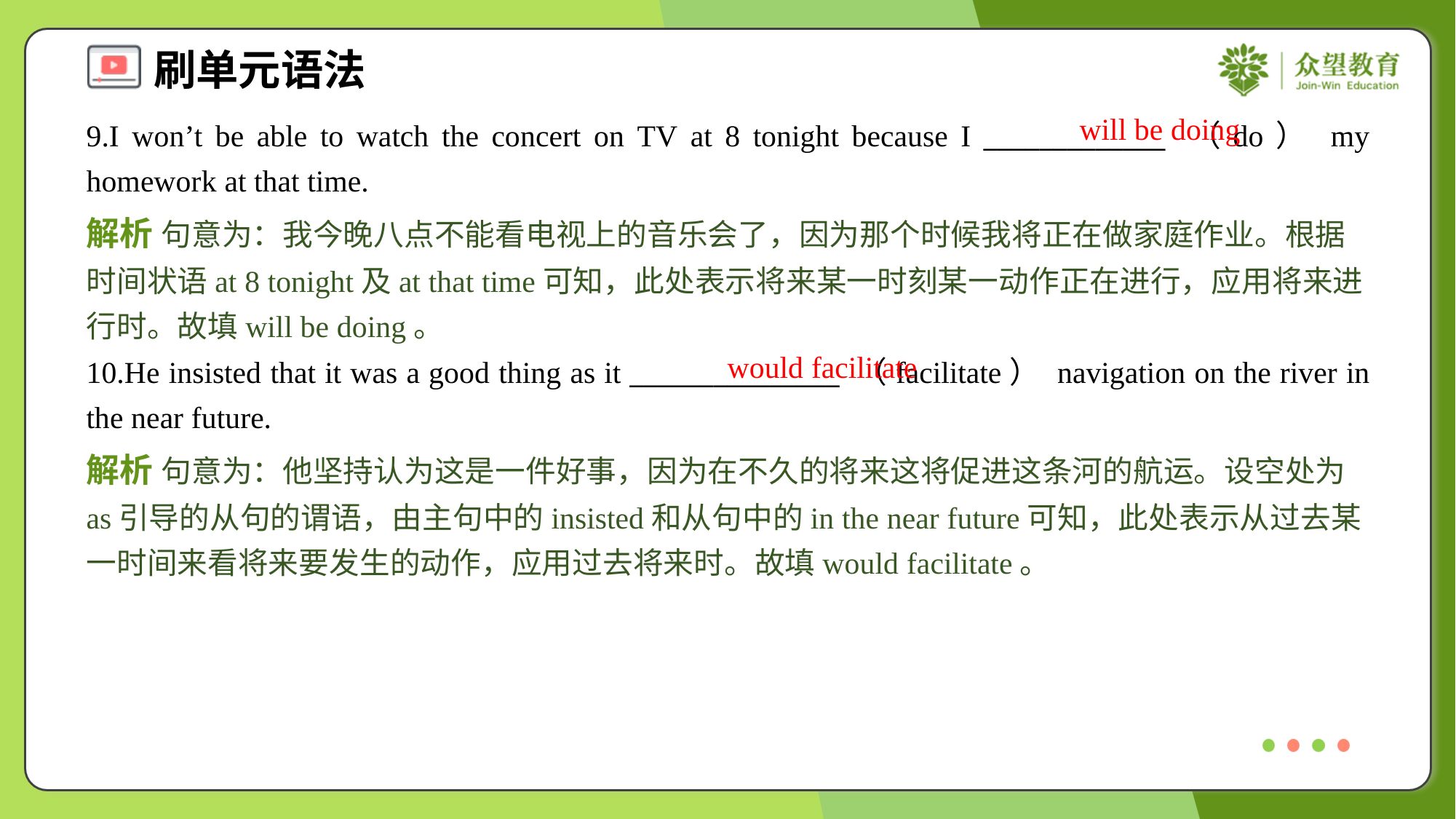

will be doing
9.I won’t be able to watch the concert on TV at 8 tonight because I _____________ （do） my homework at that time.
解析 句意为：我今晚八点不能看电视上的音乐会了，因为那个时候我将正在做家庭作业。根据时间状语at 8 tonight及at that time可知，此处表示将来某一时刻某一动作正在进行，应用将来进行时。故填will be doing。
would facilitate
10.He insisted that it was a good thing as it _______________ （facilitate） navigation on the river in the near future.
解析 句意为：他坚持认为这是一件好事，因为在不久的将来这将促进这条河的航运。设空处为as引导的从句的谓语，由主句中的insisted和从句中的in the near future可知，此处表示从过去某一时间来看将来要发生的动作，应用过去将来时。故填would facilitate。